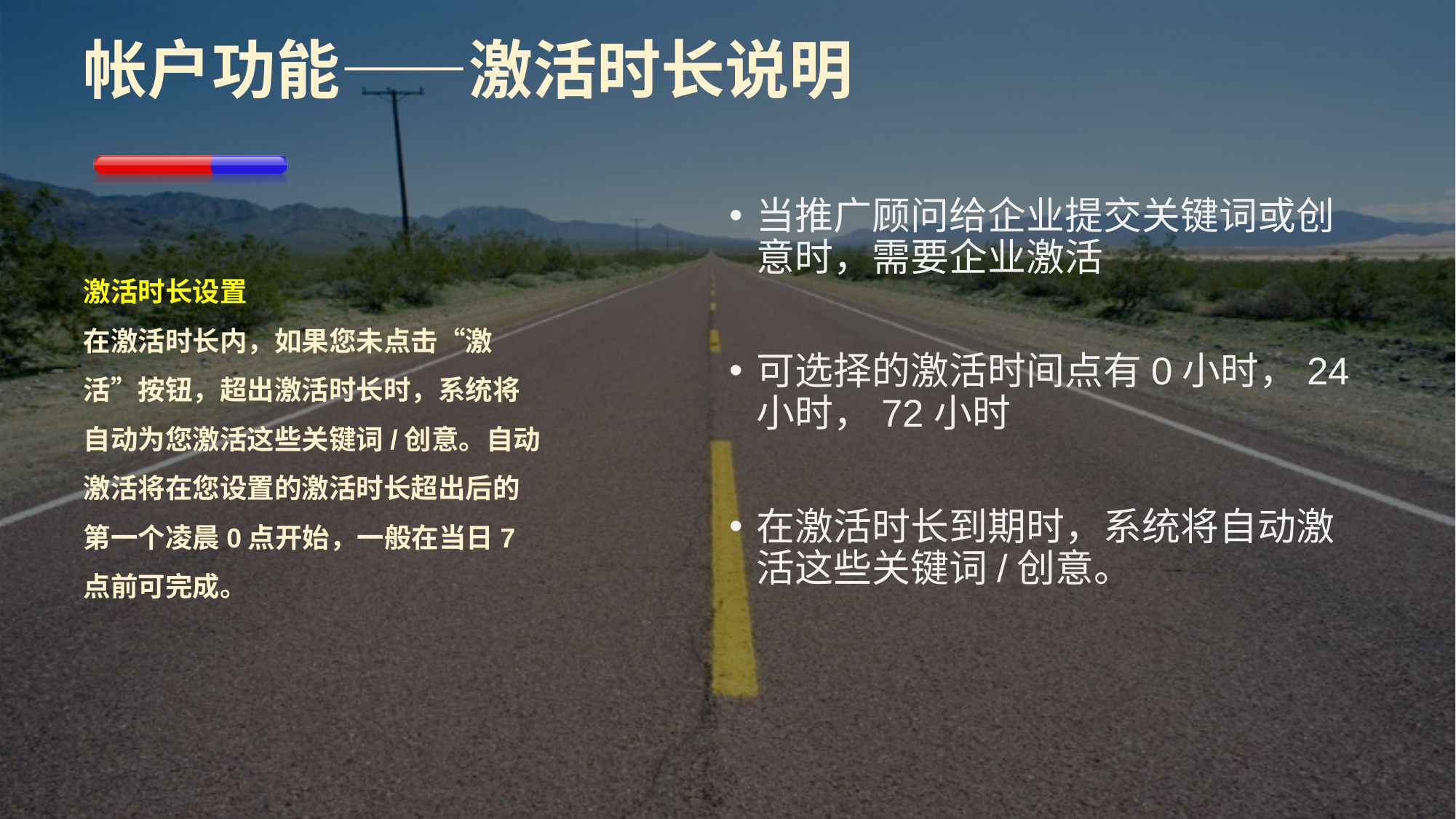

# 帐户功能——激活时长说明
当推广顾问给企业提交关键词或创意时，需要企业激活

可选择的激活时间点有0小时，24小时，72小时

在激活时长到期时，系统将自动激活这些关键词/创意。
激活时长设置
在激活时长内，如果您未点击“激活”按钮，超出激活时长时，系统将自动为您激活这些关键词/创意。自动激活将在您设置的激活时长超出后的第一个凌晨0点开始，一般在当日7点前可完成。